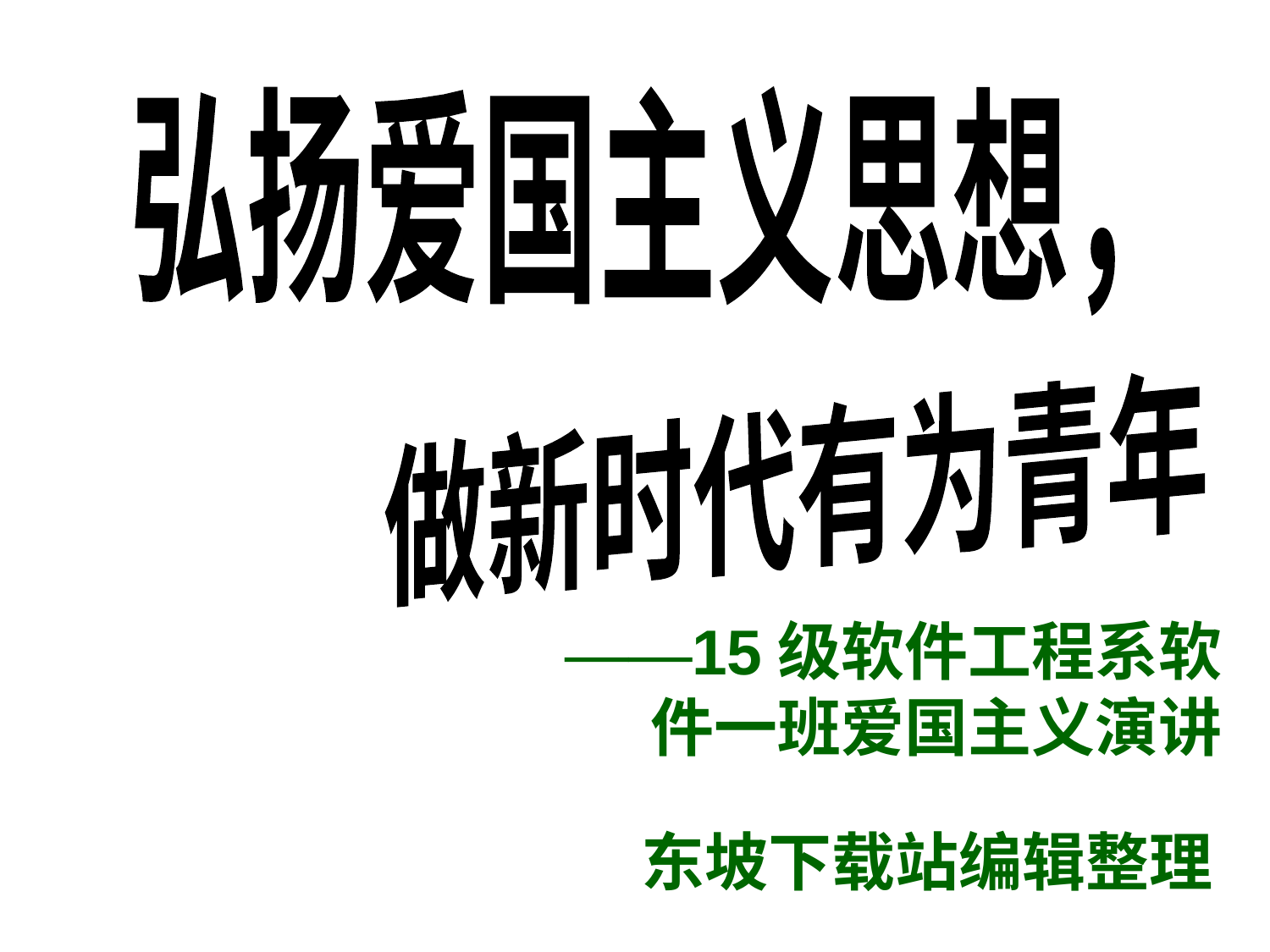

弘扬爱国主义思想，
做新时代有为青年
——15级软件工程系软件一班爱国主义演讲
东坡下载站编辑整理